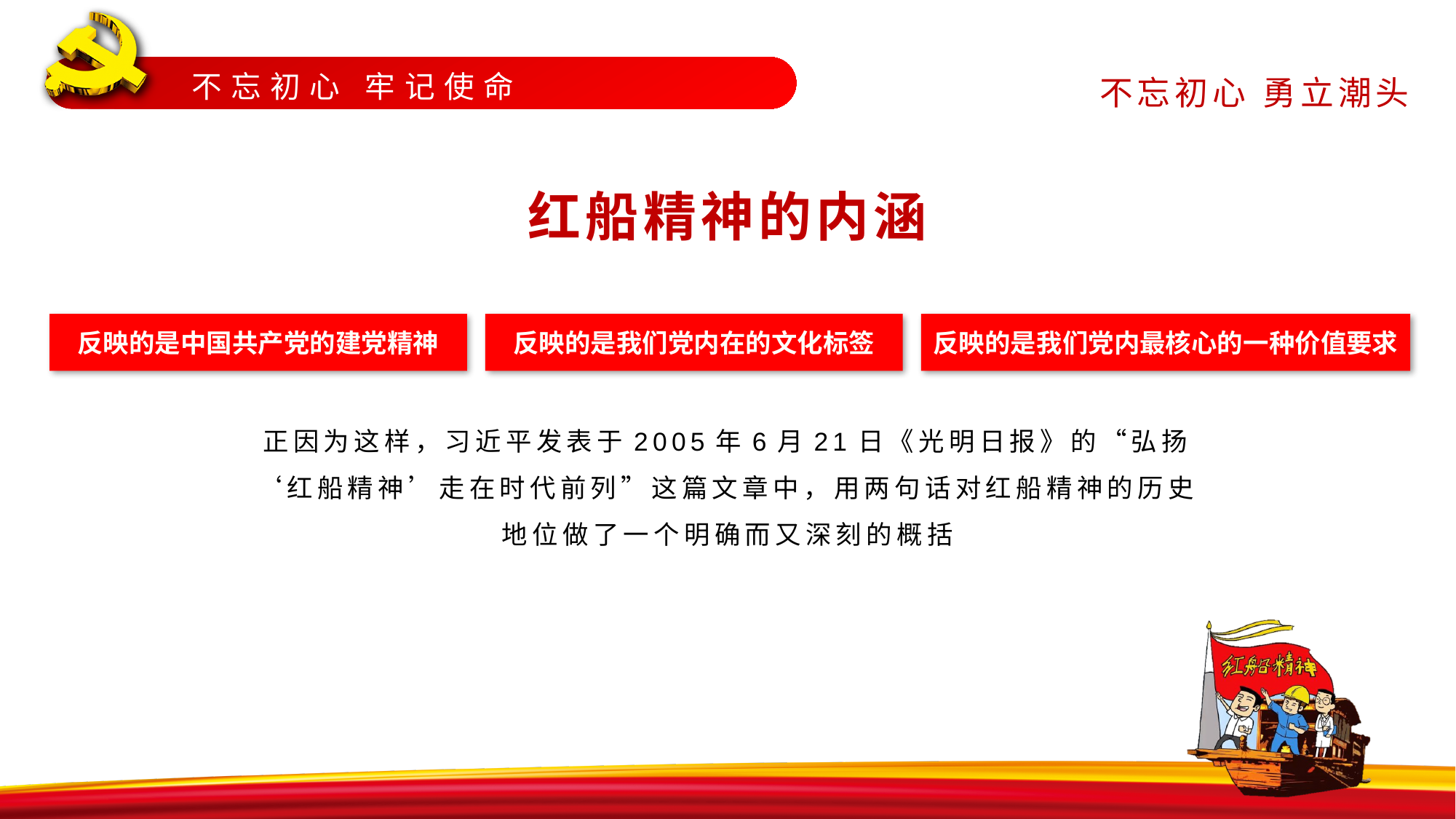

不忘初心 牢记使命
红船精神的内涵
反映的是中国共产党的建党精神
反映的是我们党内在的文化标签
反映的是我们党内最核心的一种价值要求
正因为这样，习近平发表于2005年6月21日《光明日报》的“弘扬‘红船精神’走在时代前列”这篇文章中，用两句话对红船精神的历史地位做了一个明确而又深刻的概括